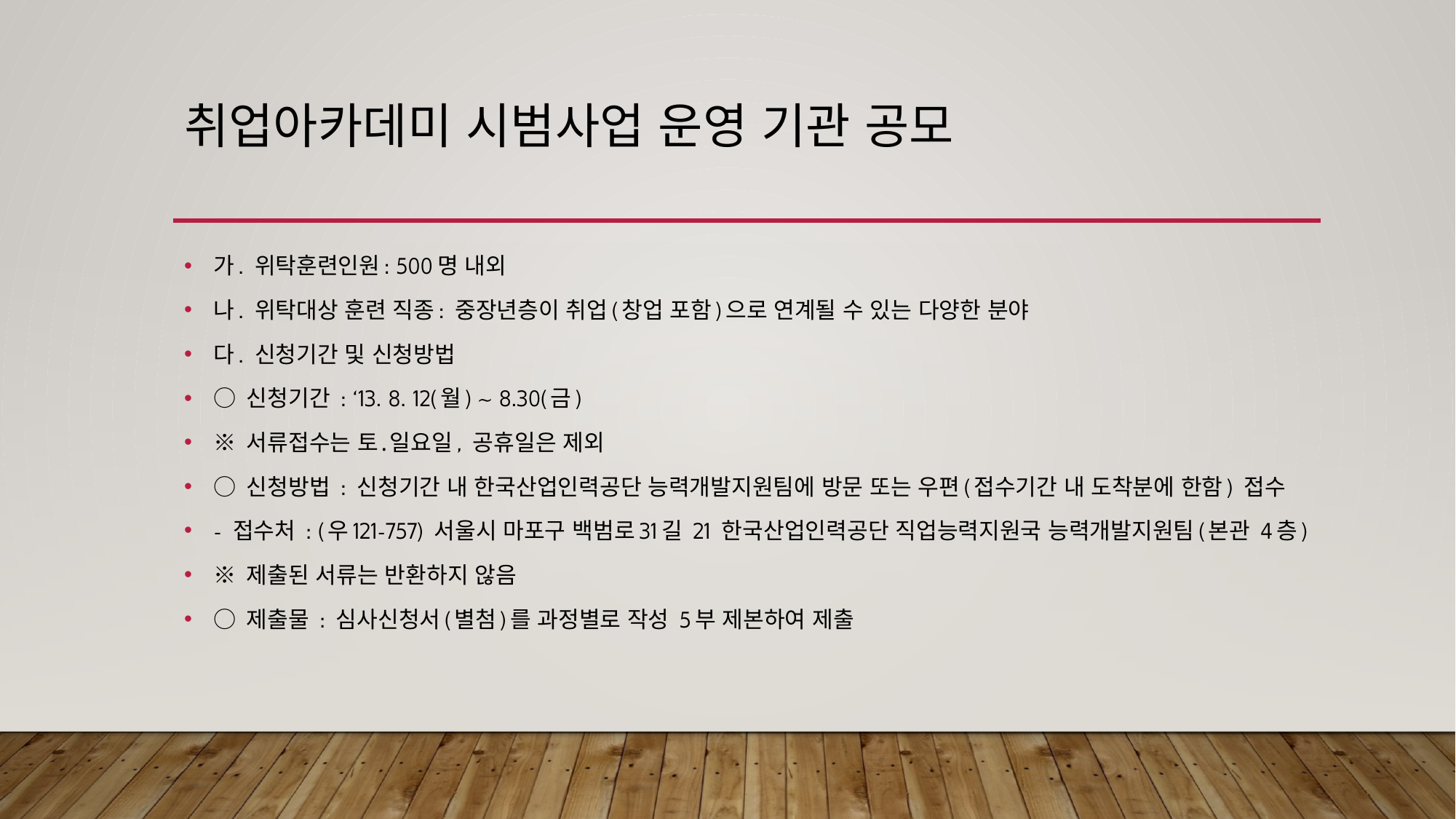

# 취업아카데미 시범사업 운영 기관 공모
가. 위탁훈련인원: 500명 내외
나. 위탁대상 훈련 직종: 중장년층이 취업(창업 포함)으로 연계될 수 있는 다양한 분야
다. 신청기간 및 신청방법
○ 신청기간 : ‘13. 8. 12(월) ~ 8.30(금)
※ 서류접수는 토․일요일, 공휴일은 제외
○ 신청방법 : 신청기간 내 한국산업인력공단 능력개발지원팀에 방문 또는 우편(접수기간 내 도착분에 한함) 접수
- 접수처 : (우121-757) 서울시 마포구 백범로31길 21 한국산업인력공단 직업능력지원국 능력개발지원팀(본관 4층)
※ 제출된 서류는 반환하지 않음
○ 제출물 : 심사신청서(별첨)를 과정별로 작성 5부 제본하여 제출